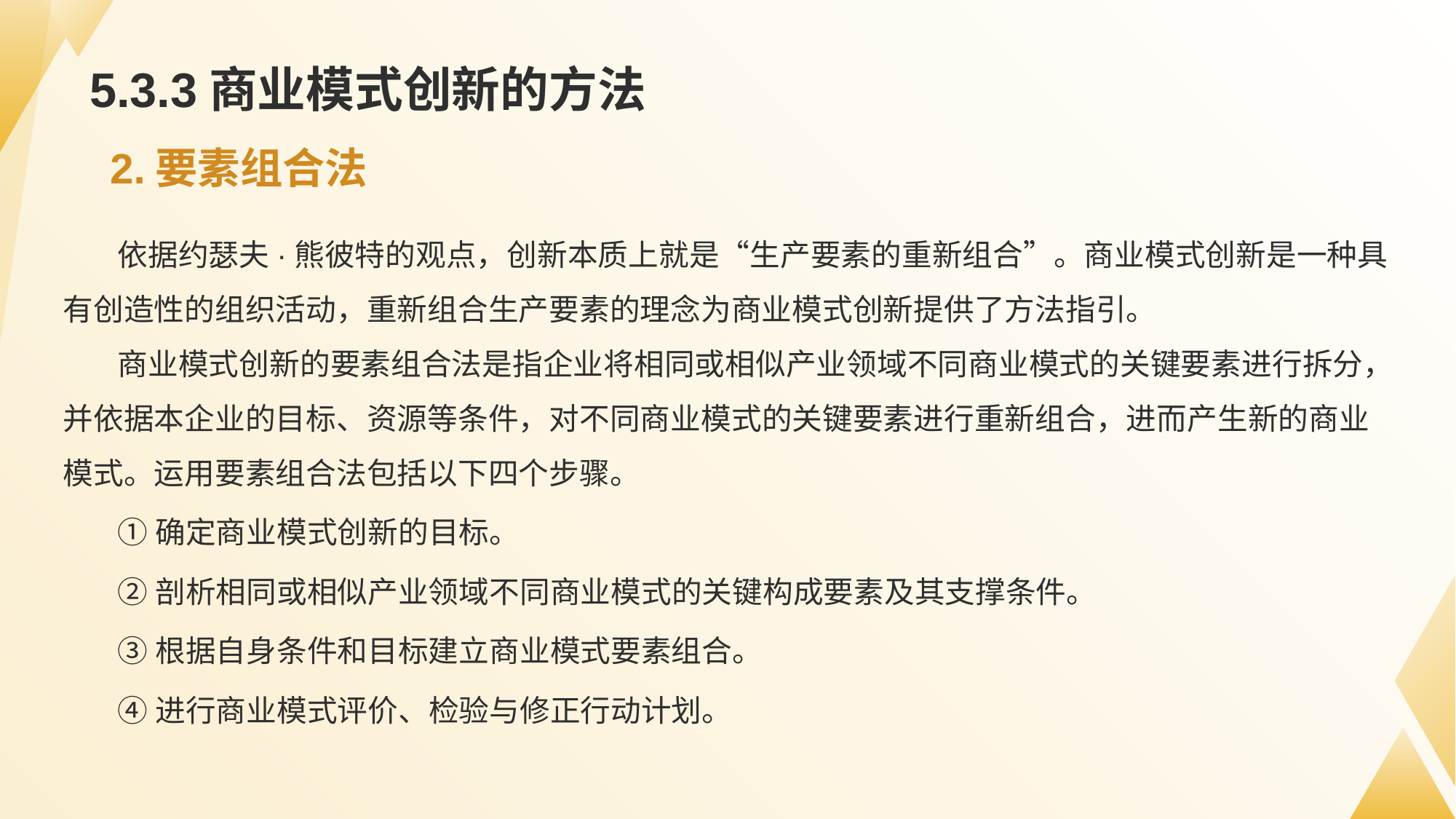

# 5.3.3商业模式创新的方法
2.要素组合法
依据约瑟夫·熊彼特的观点，创新本质上就是“生产要素的重新组合”。商业模式创新是一种具有创造性的组织活动，重新组合生产要素的理念为商业模式创新提供了方法指引。
商业模式创新的要素组合法是指企业将相同或相似产业领域不同商业模式的关键要素进行拆分，并依据本企业的目标、资源等条件，对不同商业模式的关键要素进行重新组合，进而产生新的商业模式。运用要素组合法包括以下四个步骤。
①确定商业模式创新的目标。
②剖析相同或相似产业领域不同商业模式的关键构成要素及其支撑条件。
③根据自身条件和目标建立商业模式要素组合。
④进行商业模式评价、检验与修正行动计划。